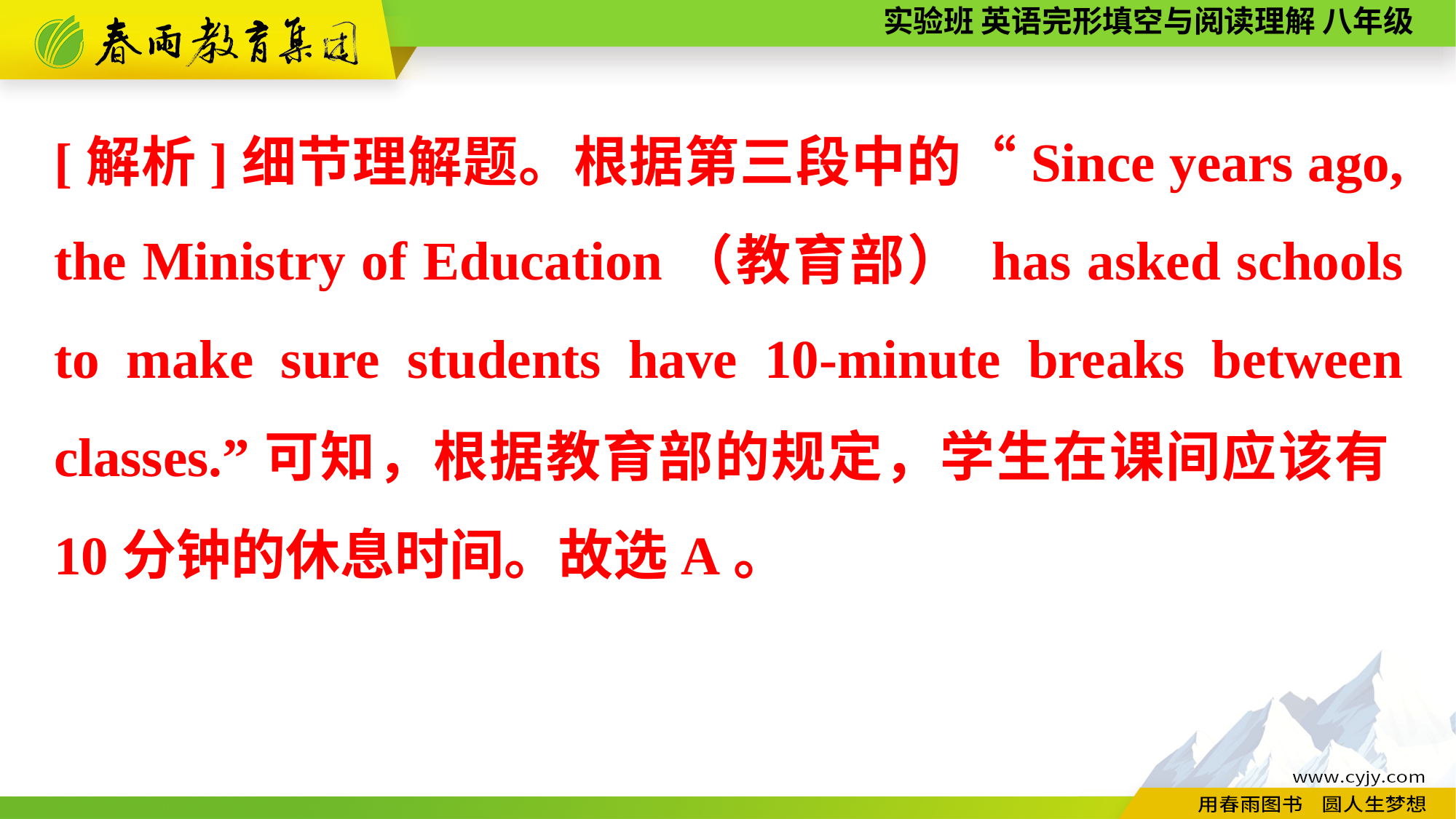

[解析]细节理解题。根据第三段中的“Since years ago, the Ministry of Education（教育部） has asked schools to make sure students have 10-minute breaks between classes.”可知，根据教育部的规定，学生在课间应该有10分钟的休息时间。故选A。